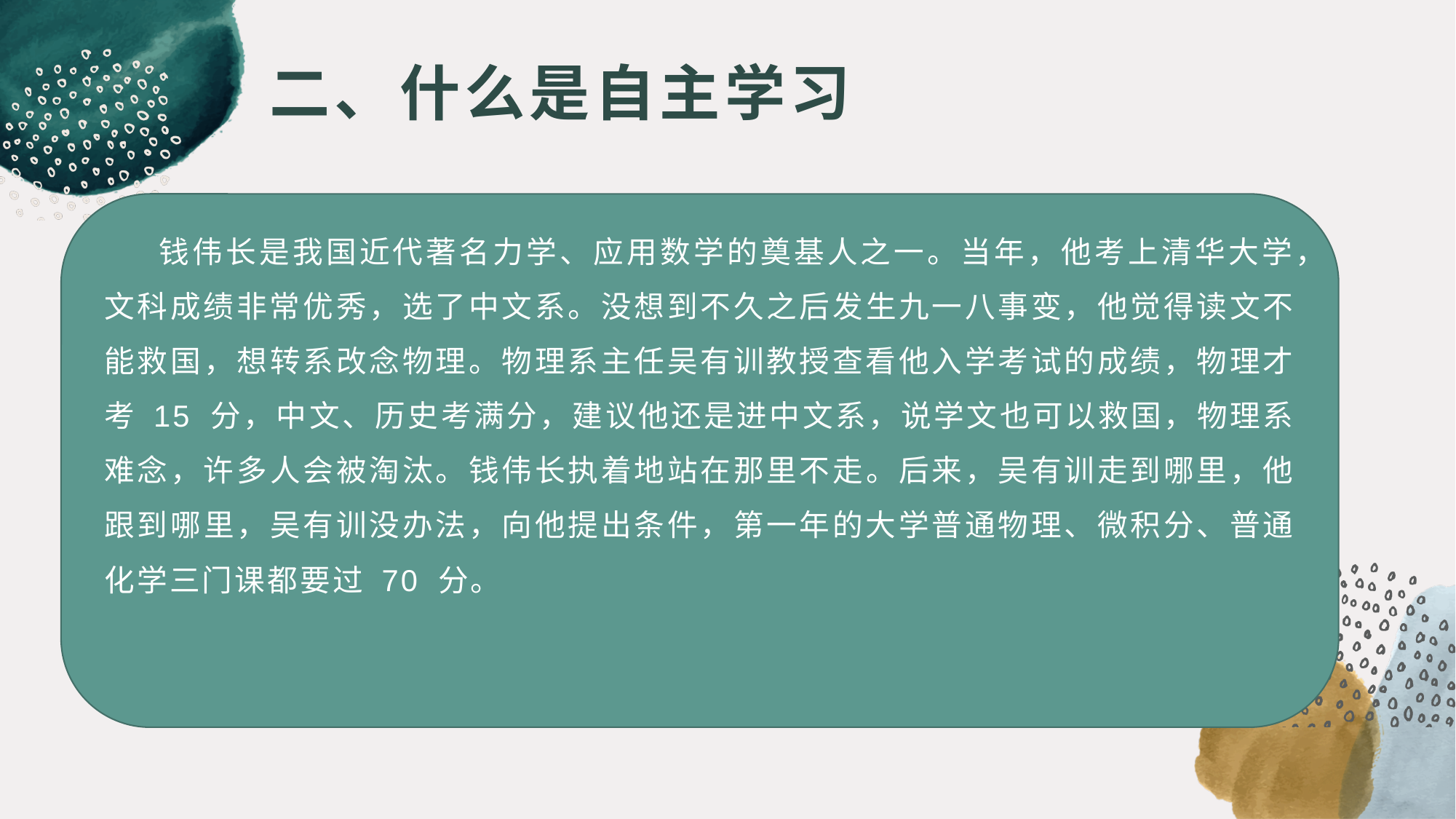

# 二、什么是自主学习

钱伟长是我国近代著名力学、应用数学的奠基人之一。当年，他考上清华大学，文科成绩非常优秀，选了中文系。没想到不久之后发生九一八事变，他觉得读文不能救国，想转系改念物理。物理系主任吴有训教授查看他入学考试的成绩，物理才考 15 分，中文、历史考满分，建议他还是进中文系，说学文也可以救国，物理系难念，许多人会被淘汰。钱伟长执着地站在那里不走。后来，吴有训走到哪里，他跟到哪里，吴有训没办法，向他提出条件，第一年的大学普通物理、微积分、普通化学三门课都要过 70 分。